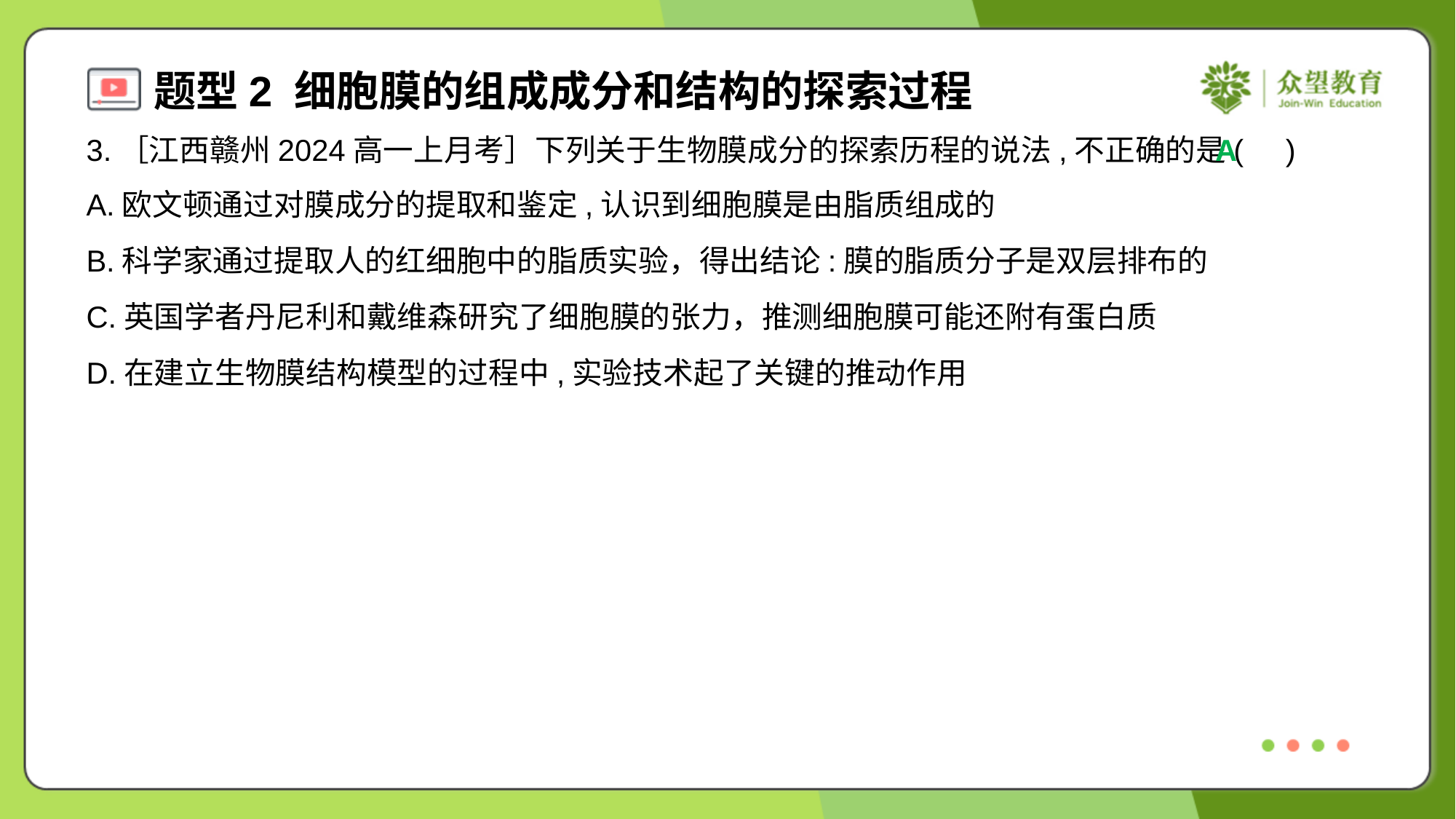

3.［江西赣州2024高一上月考］下列关于生物膜成分的探索历程的说法,不正确的是(     )
A
A.欧文顿通过对膜成分的提取和鉴定,认识到细胞膜是由脂质组成的
B.科学家通过提取人的红细胞中的脂质实验，得出结论:膜的脂质分子是双层排布的
C.英国学者丹尼利和戴维森研究了细胞膜的张力，推测细胞膜可能还附有蛋白质
D.在建立生物膜结构模型的过程中,实验技术起了关键的推动作用